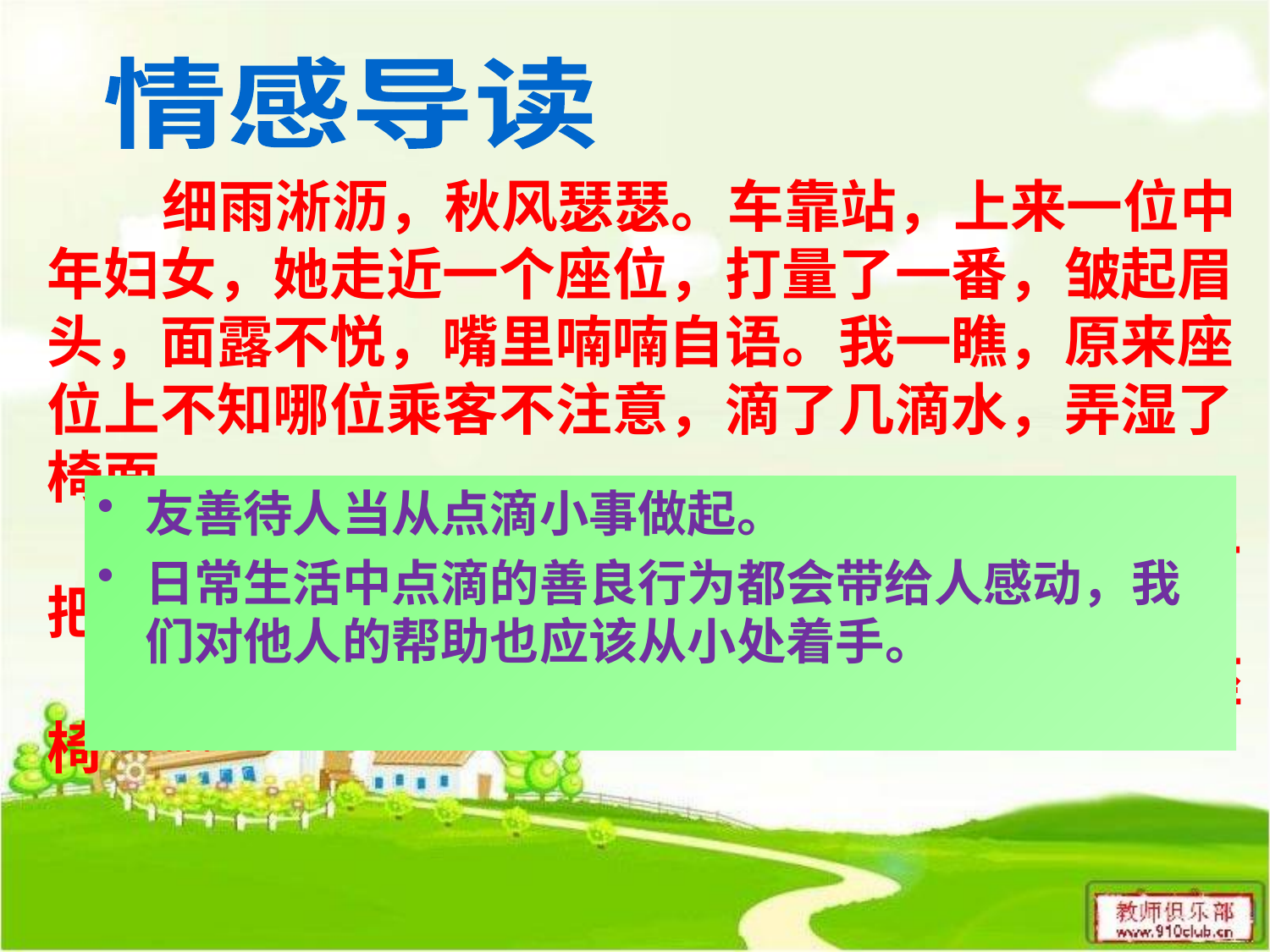

情感导读
        细雨淅沥，秋风瑟瑟。车靠站，上来一位中年妇女，她走近一个座位，打量了一番，皱起眉头，面露不悦，嘴里喃喃自语。我一瞧，原来座位上不知哪位乘客不注意，滴了几滴水，弄湿了椅面。
    她重选了一张空着的双人座位。入座时，随手把她那滴着水的雨伞放在了旁边的座位上……
    车在雨中继续行使，我却想到那把伞，那张座椅……
友善待人当从点滴小事做起。
日常生活中点滴的善良行为都会带给人感动，我们对他人的帮助也应该从小处着手。